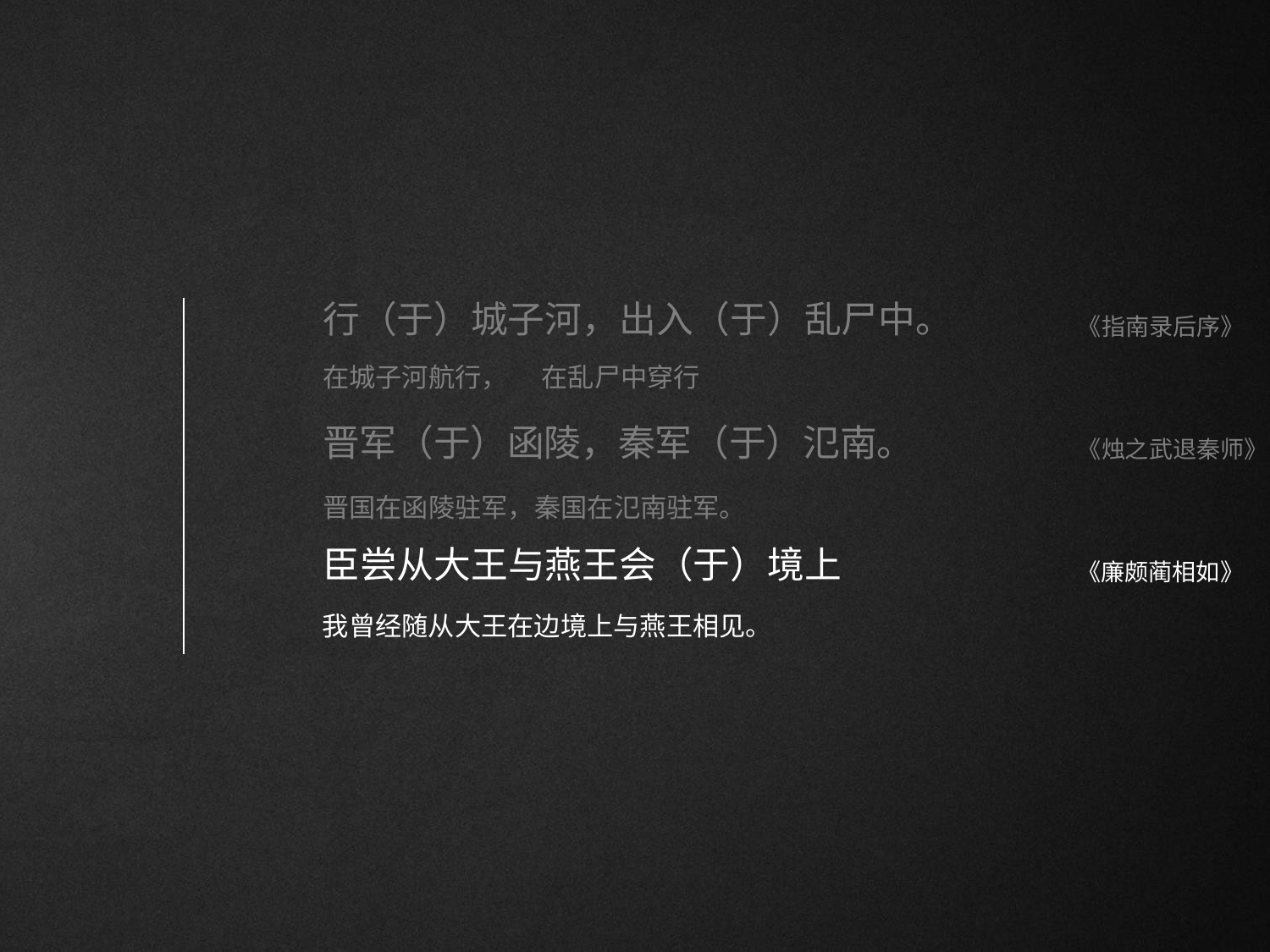

# 行（于）城子河，出入（于）乱尸中。

《指南录后序》
在城子河航行，	在乱尸中穿行

晋军（于）函陵，秦军（于）氾南。
晋国在函陵驻军，秦国在氾南驻军。
《烛之武退秦师》
臣尝从大王与燕王会（于）境上
我曾经随从大王在边境上与燕王相见。
《廉颇蔺相如》